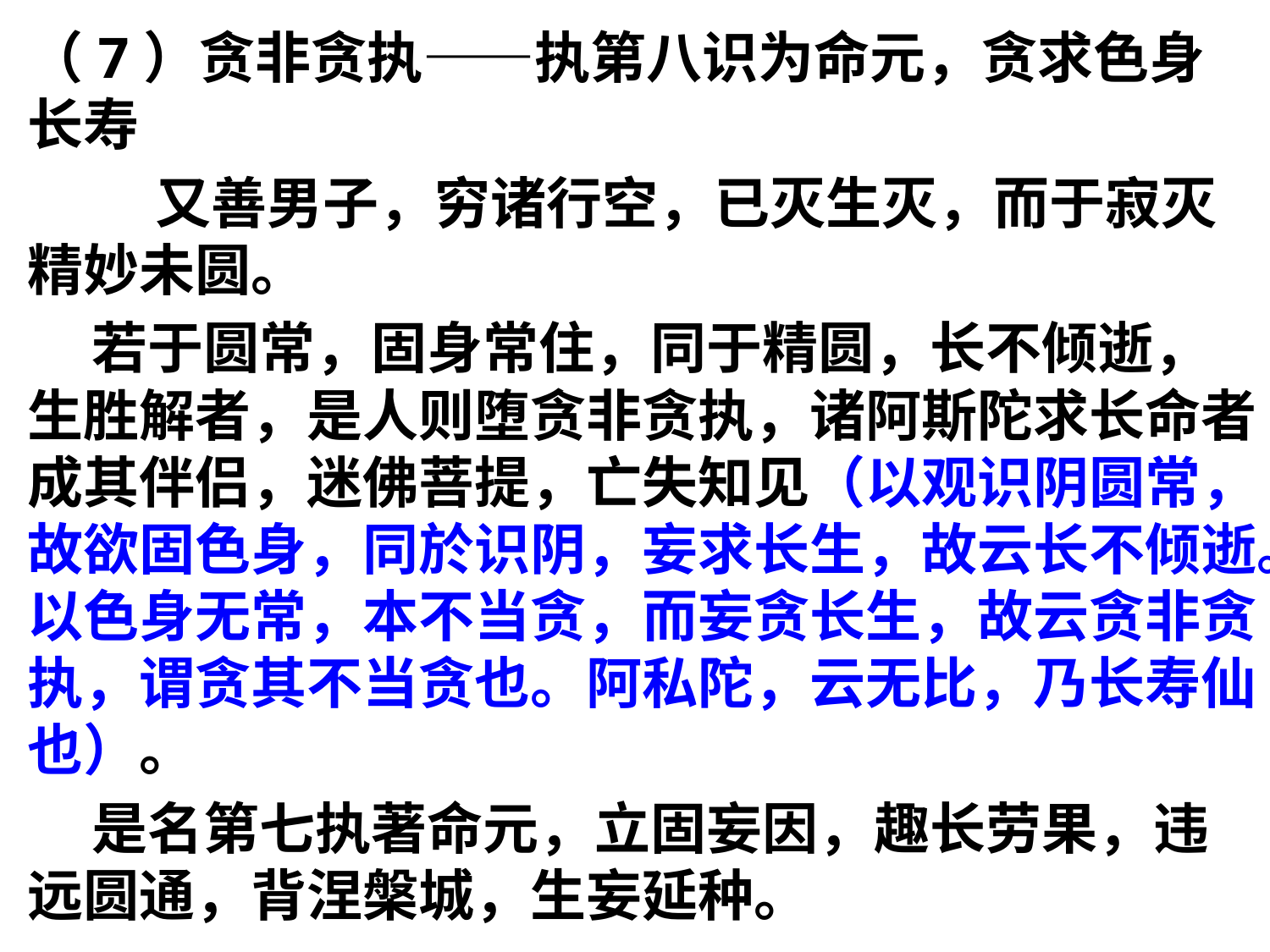

（7）贪非贪执——执第八识为命元，贪求色身长寿
         又善男子，穷诸行空，已灭生灭，而于寂灭精妙未圆。
    若于圆常，固身常住，同于精圆，长不倾逝，生胜解者，是人则堕贪非贪执，诸阿斯陀求长命者成其伴侣，迷佛菩提，亡失知见（以观识阴圆常，故欲固色身，同於识阴，妄求长生，故云长不倾逝。以色身无常，本不当贪，而妄贪长生，故云贪非贪执，谓贪其不当贪也。阿私陀，云无比，乃长寿仙也）。
    是名第七执著命元，立固妄因，趣长劳果，违远圆通，背涅槃城，生妄延种。